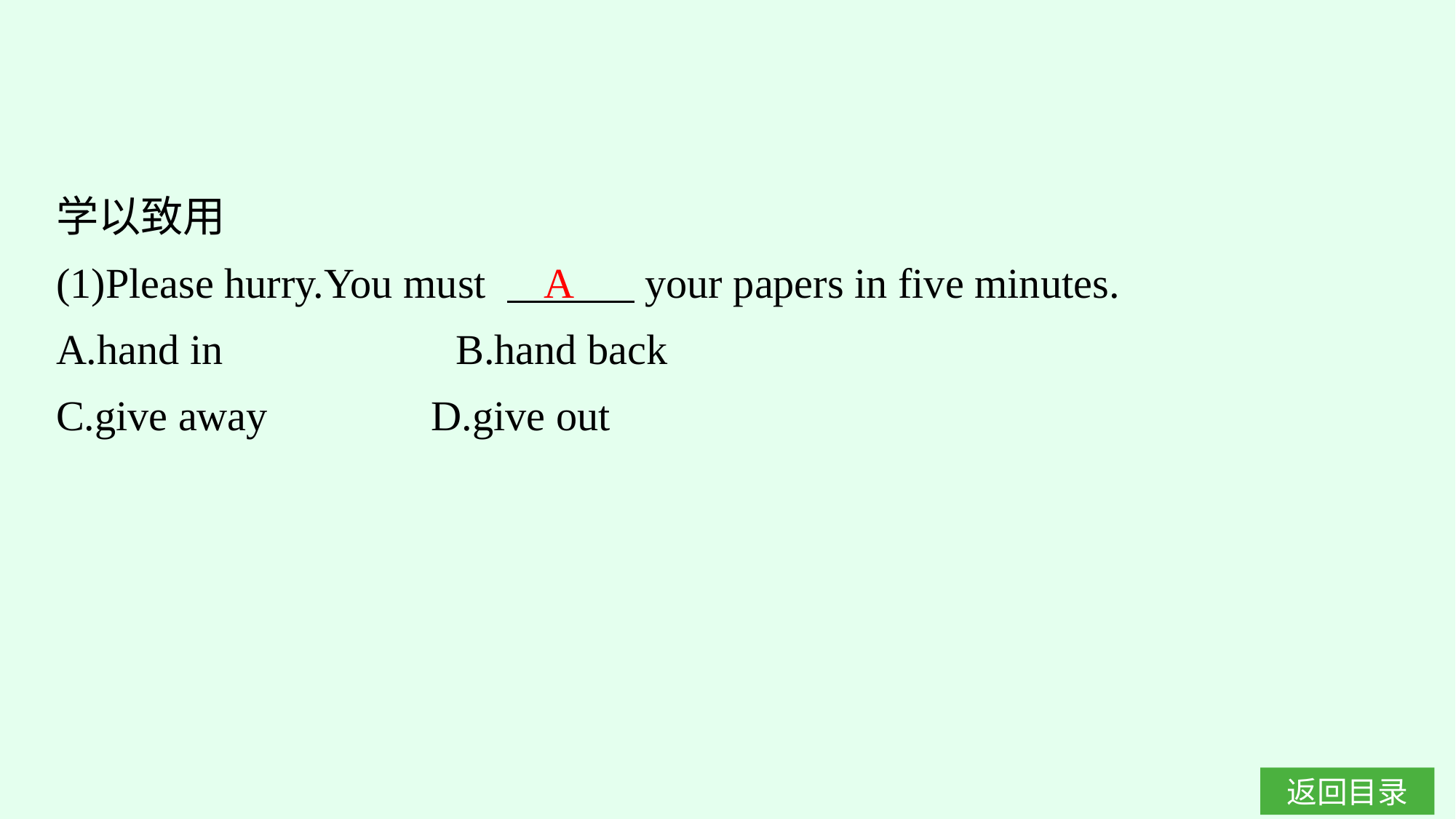

学以致用
(1)Please hurry.You must 　　　your papers in five minutes.
A.hand in　　　　　B.hand back
C.give away		D.give out
A